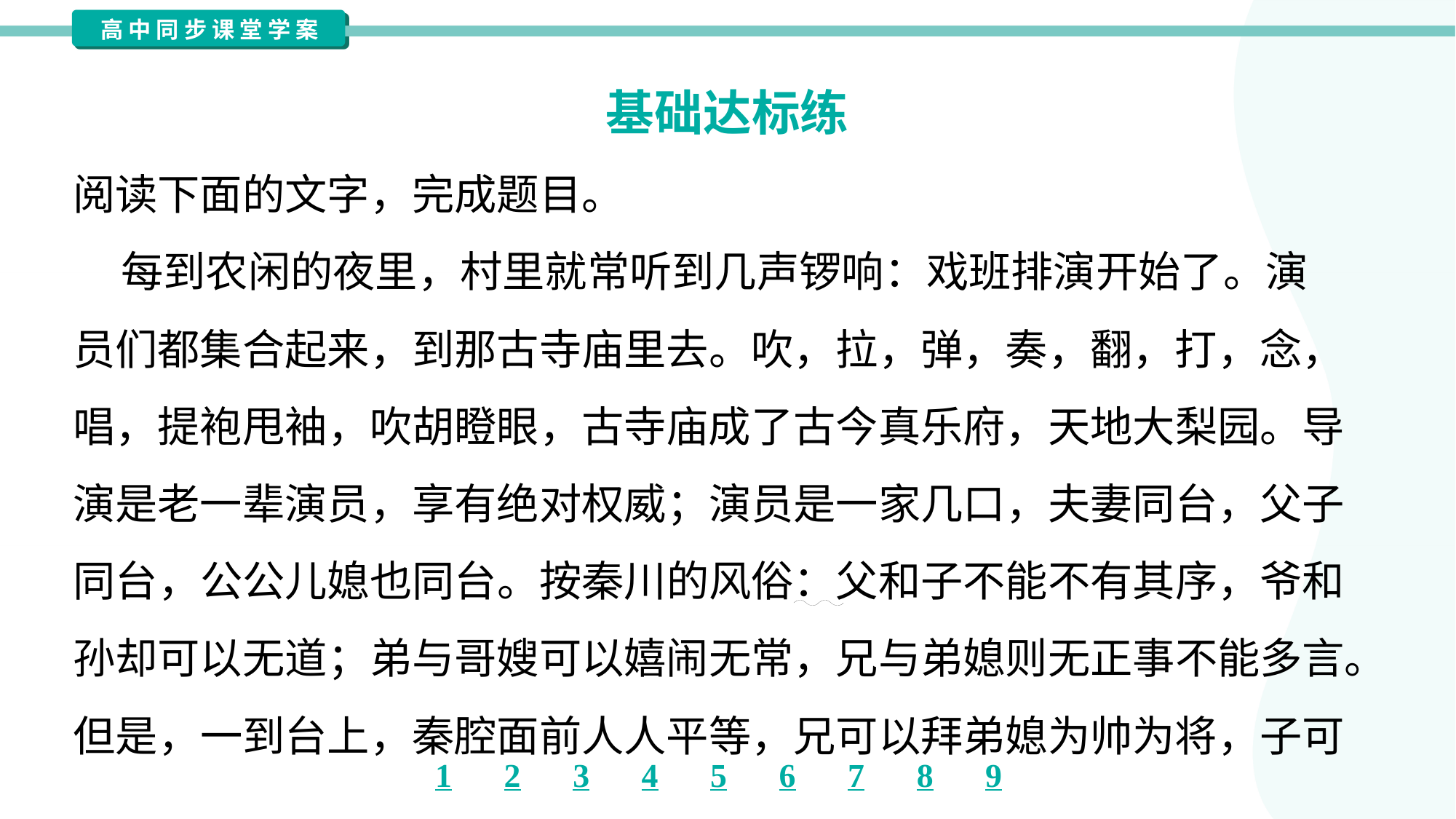

基础达标练
阅读下面的文字，完成题目。
    每到农闲的夜里，村里就常听到几声锣响：戏班排演开始了。演
员们都集合起来，到那古寺庙里去。吹，拉，弹，奏，翻，打，念，
唱，提袍甩袖，吹胡瞪眼，古寺庙成了古今真乐府，天地大梨园。导
演是老一辈演员，享有绝对权威；演员是一家几口，夫妻同台，父子
同台，公公儿媳也同台。按秦川的风俗：父和子不能不有其序，爷和
孙却可以无道；弟与哥嫂可以嬉闹无常，兄与弟媳则无正事不能多言。
但是，一到台上，秦腔面前人人平等，兄可以拜弟媳为帅为将，子可